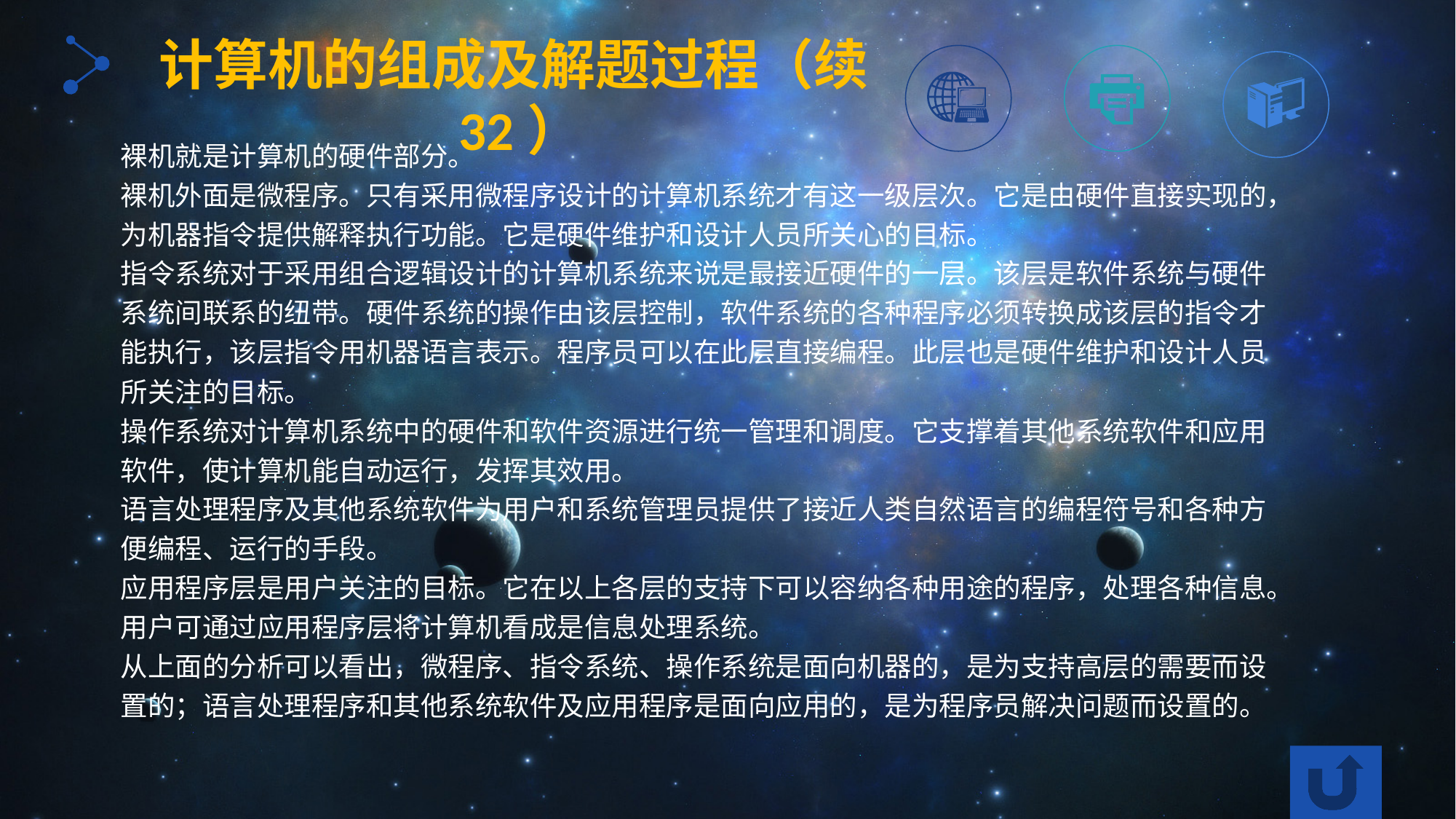

计算机的组成及解题过程（续32）

裸机就是计算机的硬件部分。
裸机外面是微程序。只有采用微程序设计的计算机系统才有这一级层次。它是由硬件直接实现的，为机器指令提供解释执行功能。它是硬件维护和设计人员所关心的目标。
指令系统对于采用组合逻辑设计的计算机系统来说是最接近硬件的一层。该层是软件系统与硬件系统间联系的纽带。硬件系统的操作由该层控制，软件系统的各种程序必须转换成该层的指令才能执行，该层指令用机器语言表示。程序员可以在此层直接编程。此层也是硬件维护和设计人员所关注的目标。
操作系统对计算机系统中的硬件和软件资源进行统一管理和调度。它支撑着其他系统软件和应用软件，使计算机能自动运行，发挥其效用。
语言处理程序及其他系统软件为用户和系统管理员提供了接近人类自然语言的编程符号和各种方便编程、运行的手段。
应用程序层是用户关注的目标。它在以上各层的支持下可以容纳各种用途的程序，处理各种信息。用户可通过应用程序层将计算机看成是信息处理系统。
从上面的分析可以看出，微程序、指令系统、操作系统是面向机器的，是为支持高层的需要而设置的；语言处理程序和其他系统软件及应用程序是面向应用的，是为程序员解决问题而设置的。